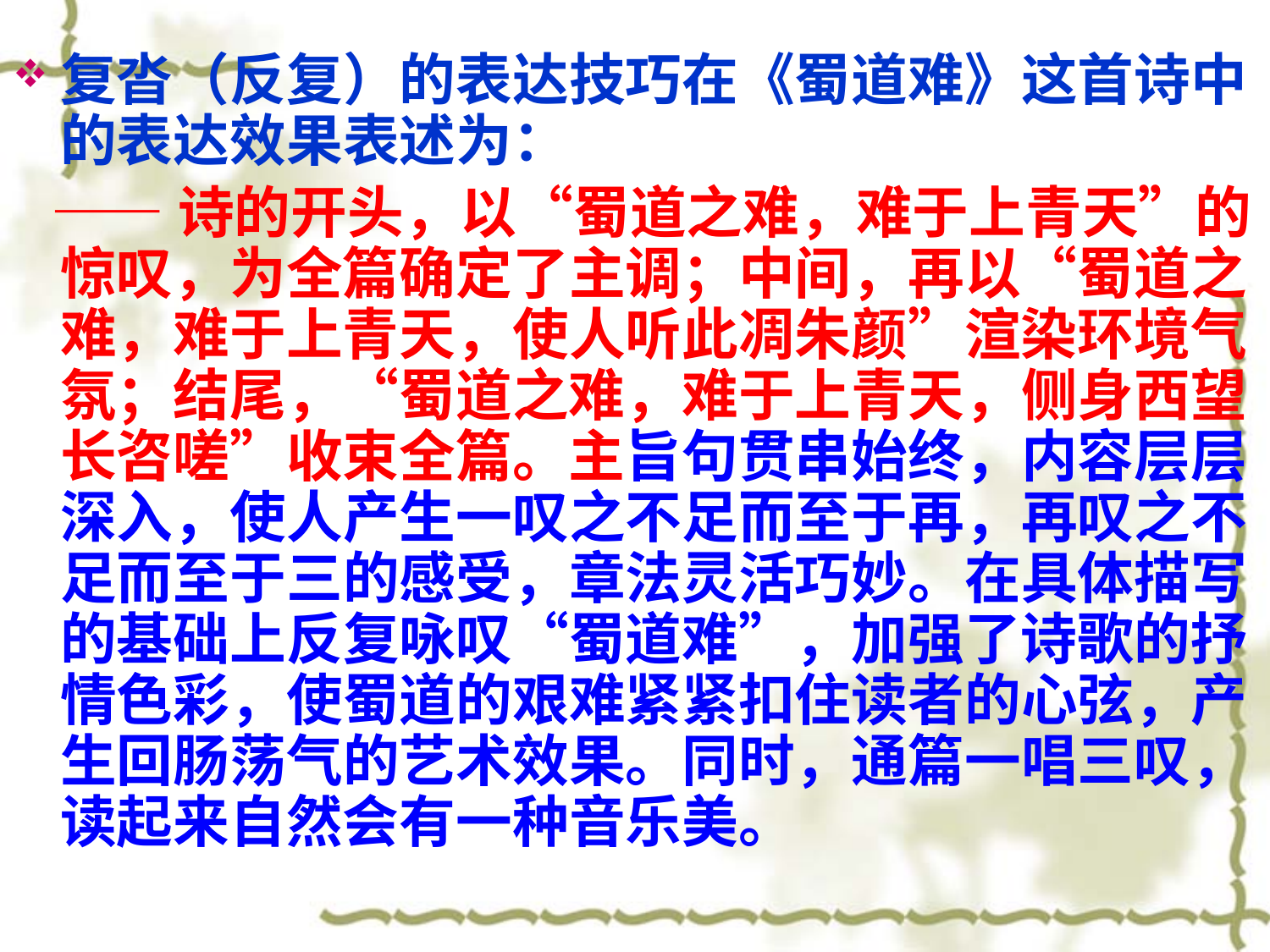

复沓（反复）的表达技巧在《蜀道难》这首诗中的表达效果表述为：
   ——诗的开头，以“蜀道之难，难于上青天”的惊叹，为全篇确定了主调；中间，再以“蜀道之难，难于上青天，使人听此凋朱颜”渲染环境气氛；结尾，“蜀道之难，难于上青天，侧身西望长咨嗟”收束全篇。主旨句贯串始终，内容层层深入，使人产生一叹之不足而至于再，再叹之不足而至于三的感受，章法灵活巧妙。在具体描写的基础上反复咏叹“蜀道难”，加强了诗歌的抒情色彩，使蜀道的艰难紧紧扣住读者的心弦，产生回肠荡气的艺术效果。同时，通篇一唱三叹，读起来自然会有一种音乐美。